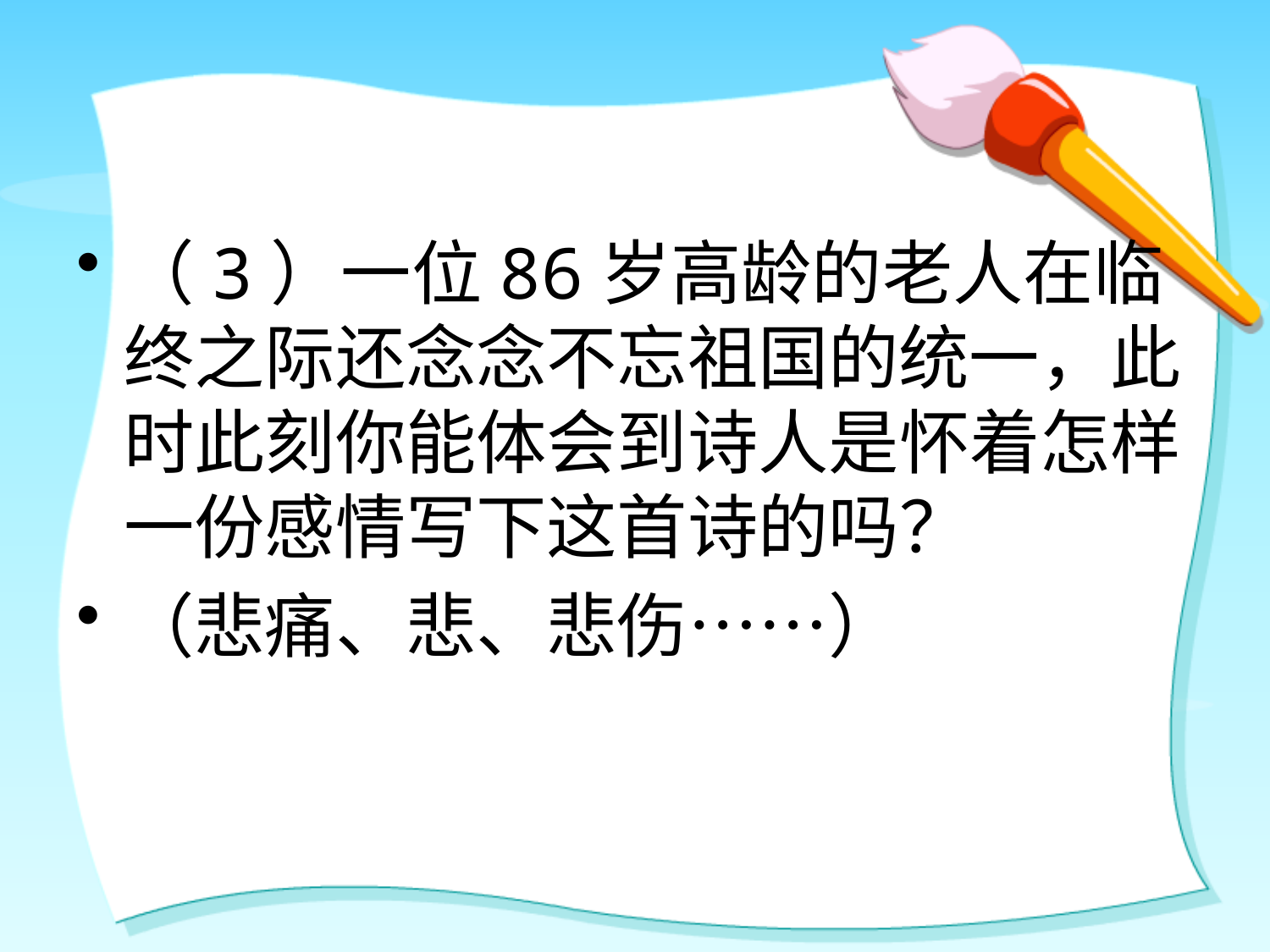

（3）一位86岁高龄的老人在临终之际还念念不忘祖国的统一，此时此刻你能体会到诗人是怀着怎样一份感情写下这首诗的吗？
（悲痛、悲、悲伤……）